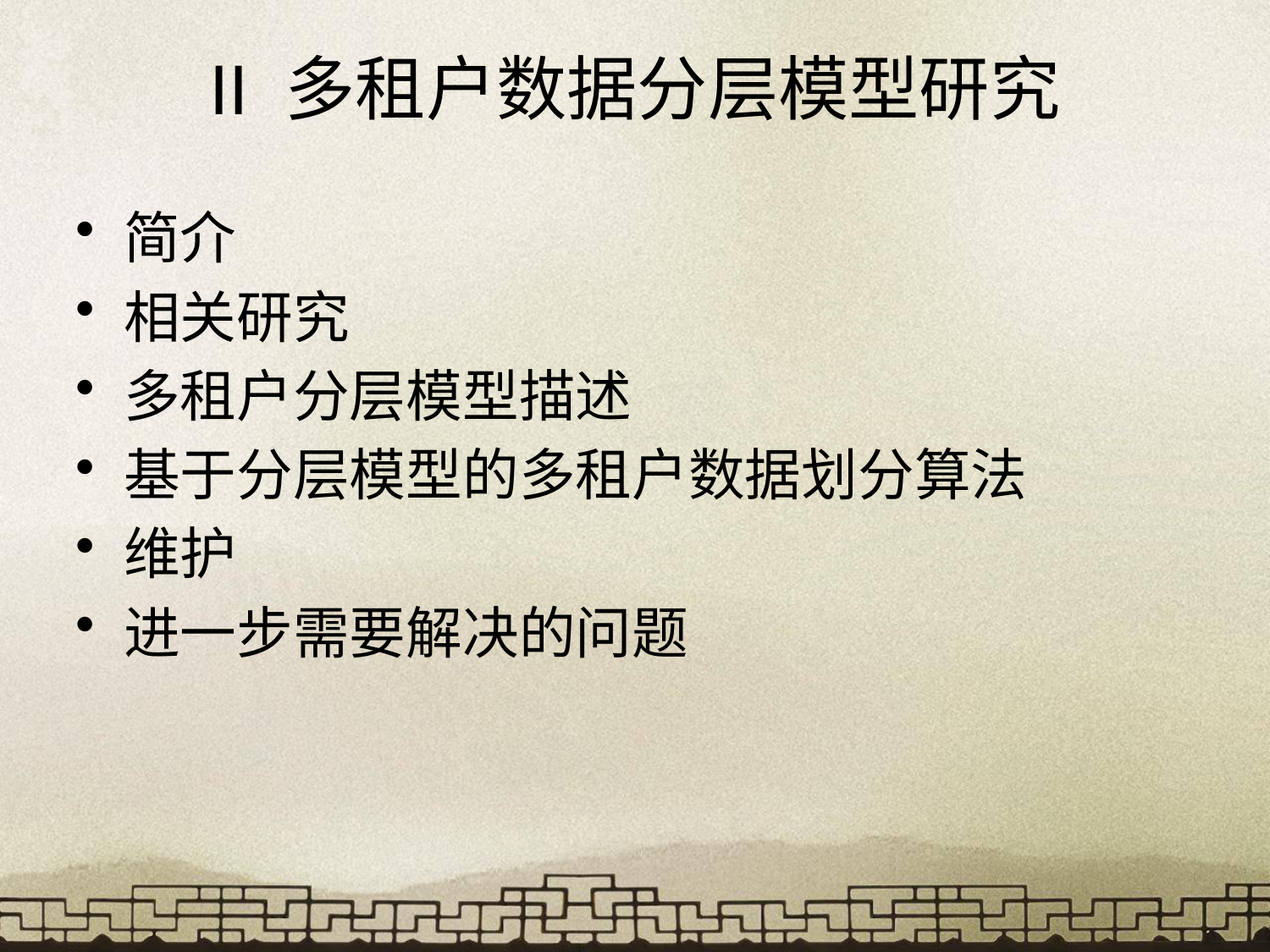

# II 多租户数据分层模型研究
简介
相关研究
多租户分层模型描述
基于分层模型的多租户数据划分算法
维护
进一步需要解决的问题